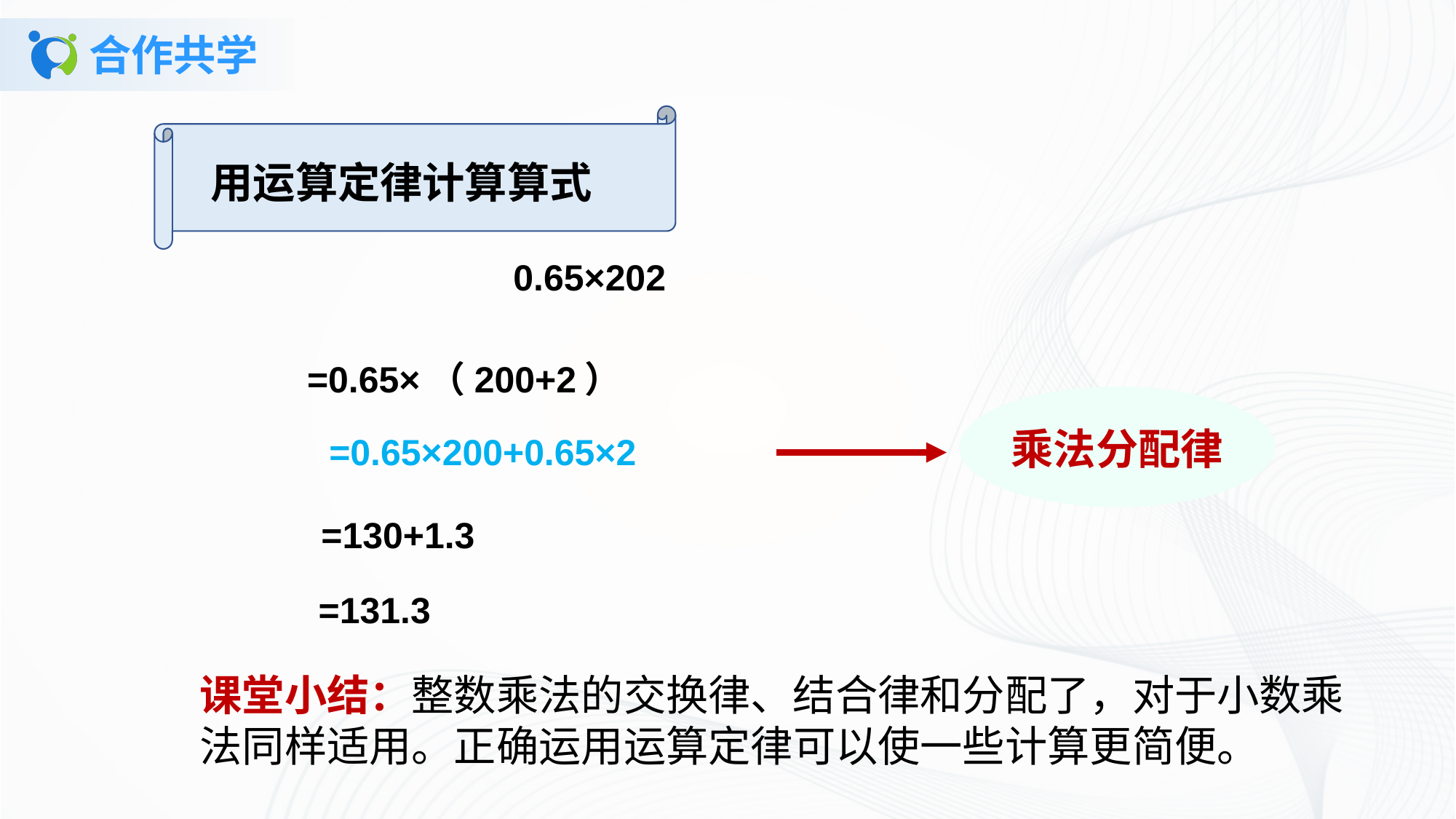

# 合作共学

用运算定律计算算式
                   0.65×202
=0.65×（200+2）

乘法分配律
=0.65×200+0.65×2
=130+1.3
=131.3
课堂小结：整数乘法的交换律、结合律和分配了，对于小数乘法同样适用。正确运用运算定律可以使一些计算更简便。